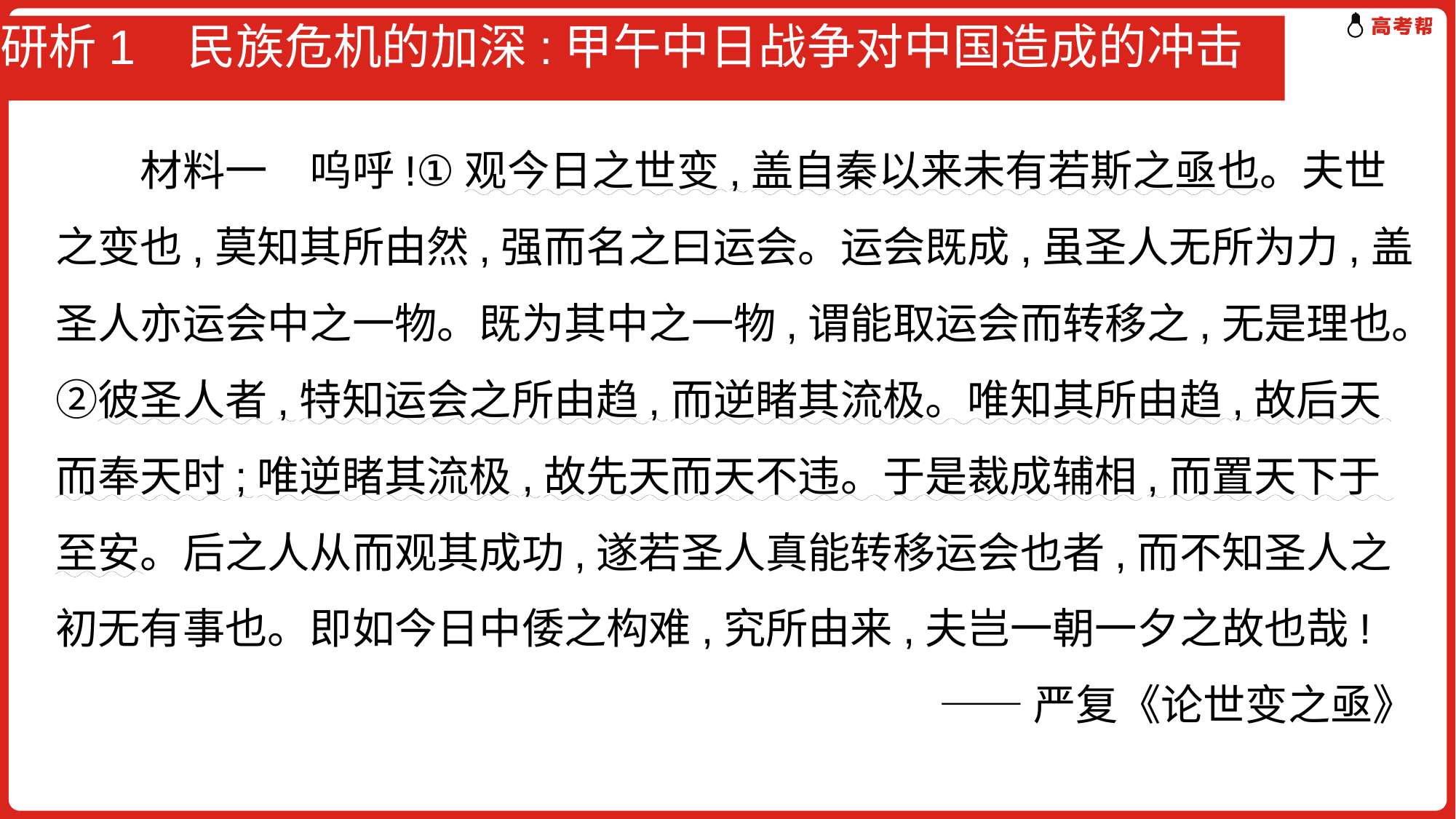

# 研析1   民族危机的加深:甲午中日战争对中国造成的冲击
　　材料一　呜呼!①观今日之世变,盖自秦以来未有若斯之亟也。夫世之变也,莫知其所由然,强而名之曰运会。运会既成,虽圣人无所为力,盖圣人亦运会中之一物。既为其中之一物,谓能取运会而转移之,无是理也。②彼圣人者,特知运会之所由趋,而逆睹其流极。唯知其所由趋,故后天而奉天时;唯逆睹其流极,故先天而天不违。于是裁成辅相,而置天下于至安。后之人从而观其成功,遂若圣人真能转移运会也者,而不知圣人之初无有事也。即如今日中倭之构难,究所由来,夫岂一朝一夕之故也哉!
——严复《论世变之亟》